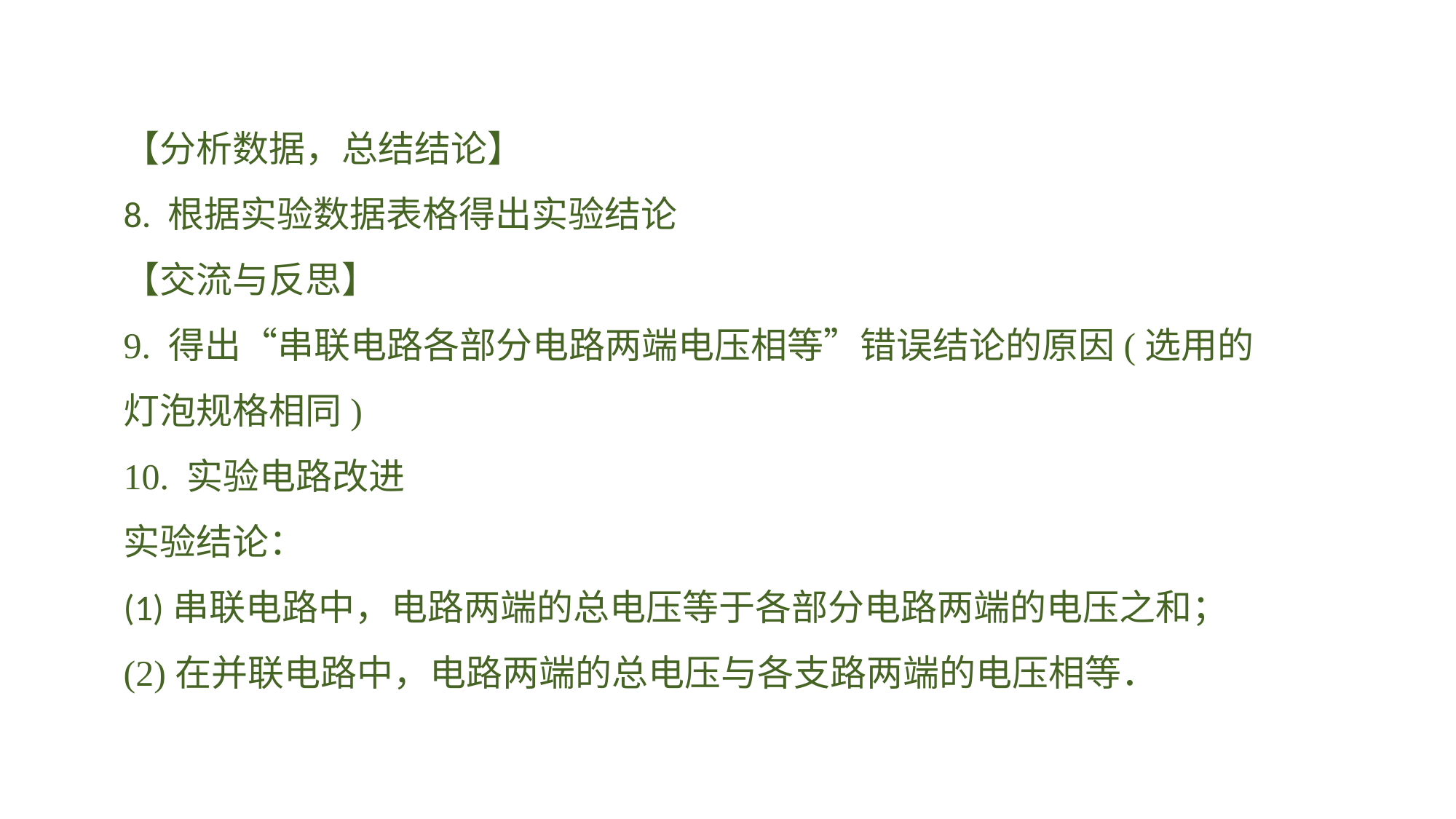

【分析数据，总结结论】8. 根据实验数据表格得出实验结论
【交流与反思】
9. 得出“串联电路各部分电路两端电压相等”错误结论的原因(选用的灯泡规格相同)10. 实验电路改进实验结论：(1)串联电路中，电路两端的总电压等于各部分电路两端的电压之和；(2)在并联电路中，电路两端的总电压与各支路两端的电压相等．